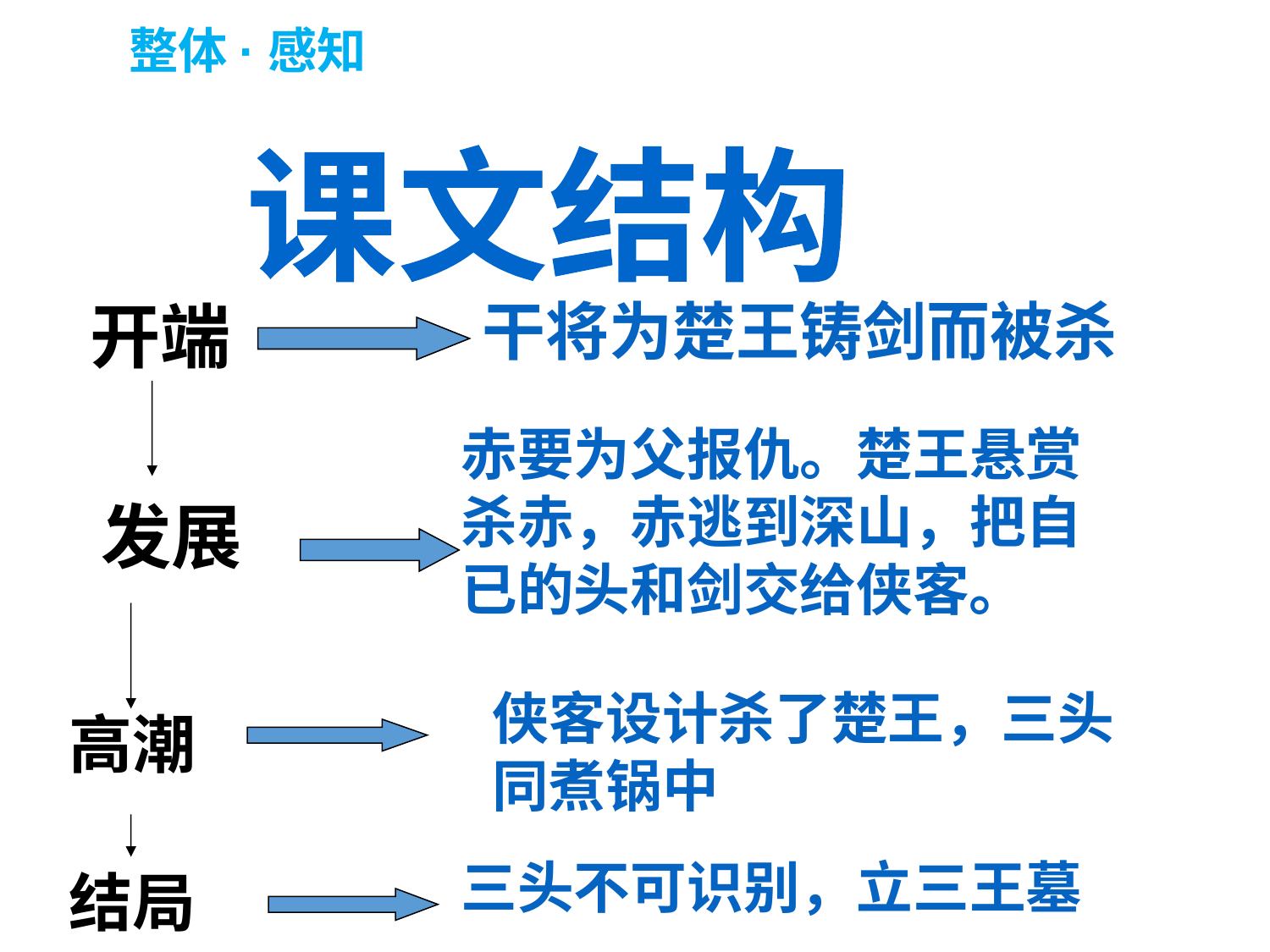

整体·感知
课文结构
开端
干将为楚王铸剑而被杀

赤要为父报仇。楚王悬赏杀赤，赤逃到深山，把自已的头和剑交给侠客。
发展

侠客设计杀了楚王，三头同煮锅中
高潮

三头不可识别，立三王墓
结局